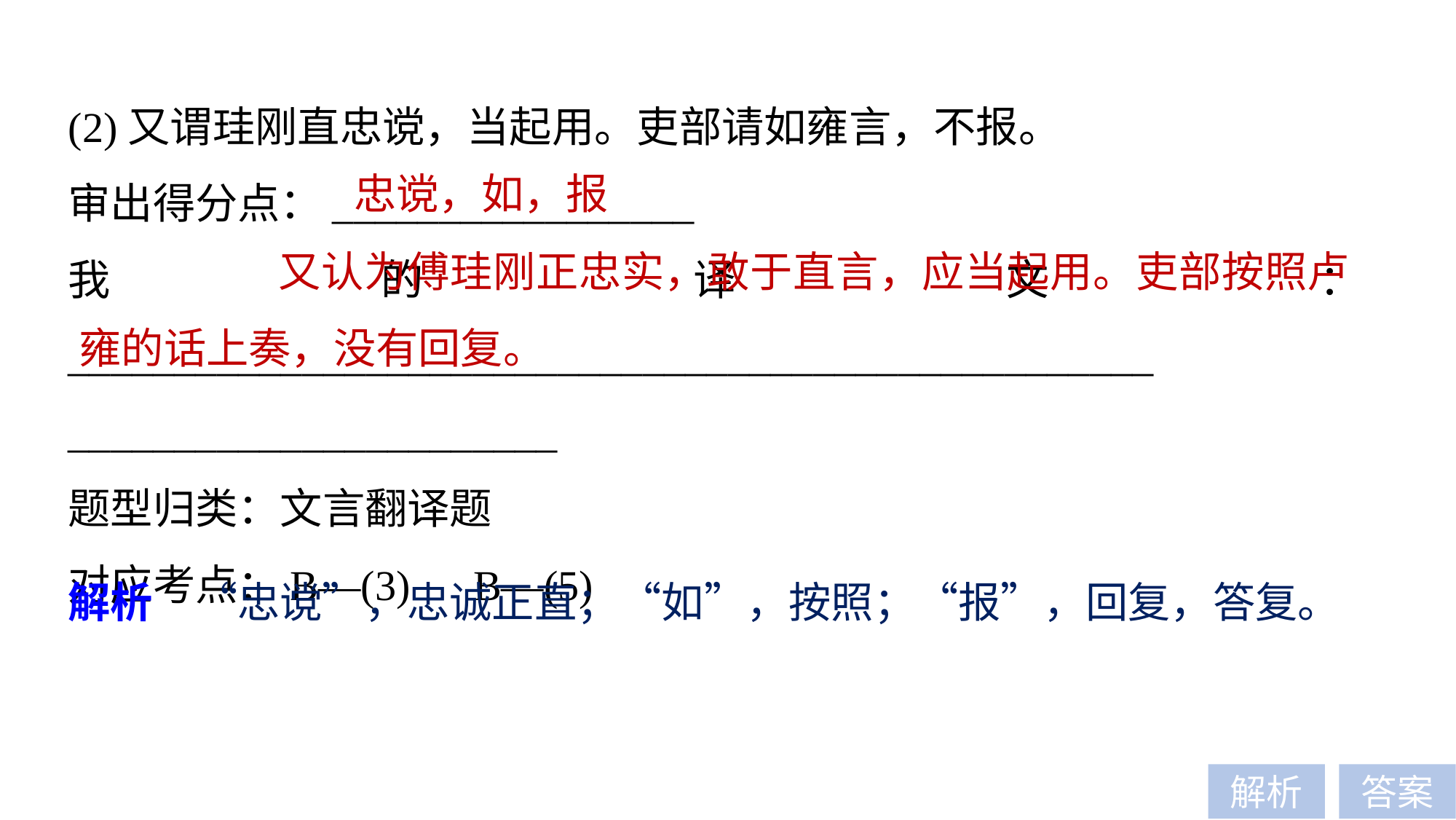

(2)又谓珪刚直忠谠，当起用。吏部请如雍言，不报。
审出得分点：_________________
我的译文：___________________________________________________
_______________________
题型归类：文言翻译题
对应考点：B—(3)　B—(5)
忠谠，如，报
                   又认为傅珪刚正忠实，敢于直言，应当起用。吏部按照卢雍的话上奏，没有回复。
解析　“忠谠”，忠诚正直；“如”，按照；“报”，回复，答复。
解析
答案